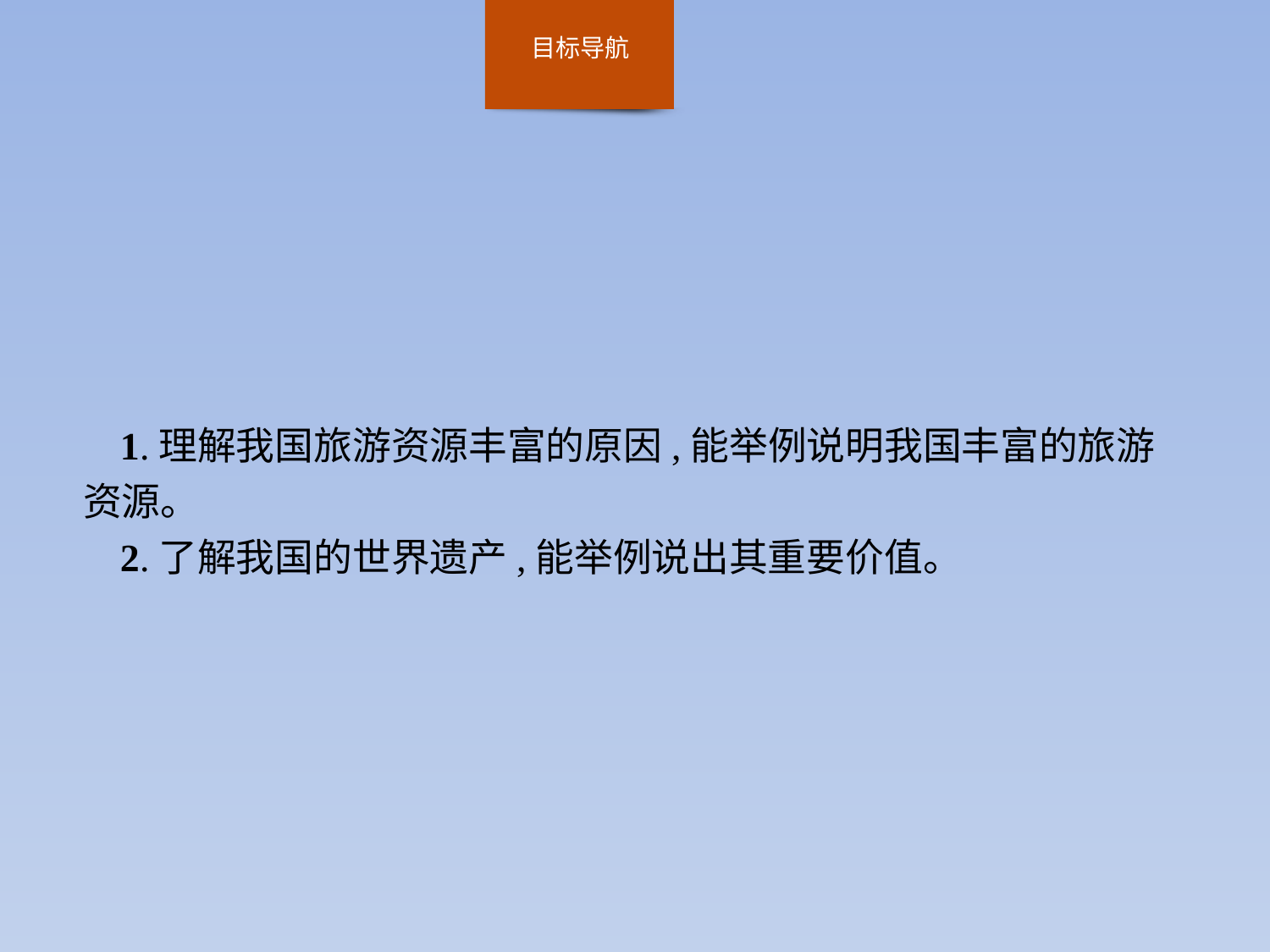

1.理解我国旅游资源丰富的原因,能举例说明我国丰富的旅游资源。
2.了解我国的世界遗产,能举例说出其重要价值。